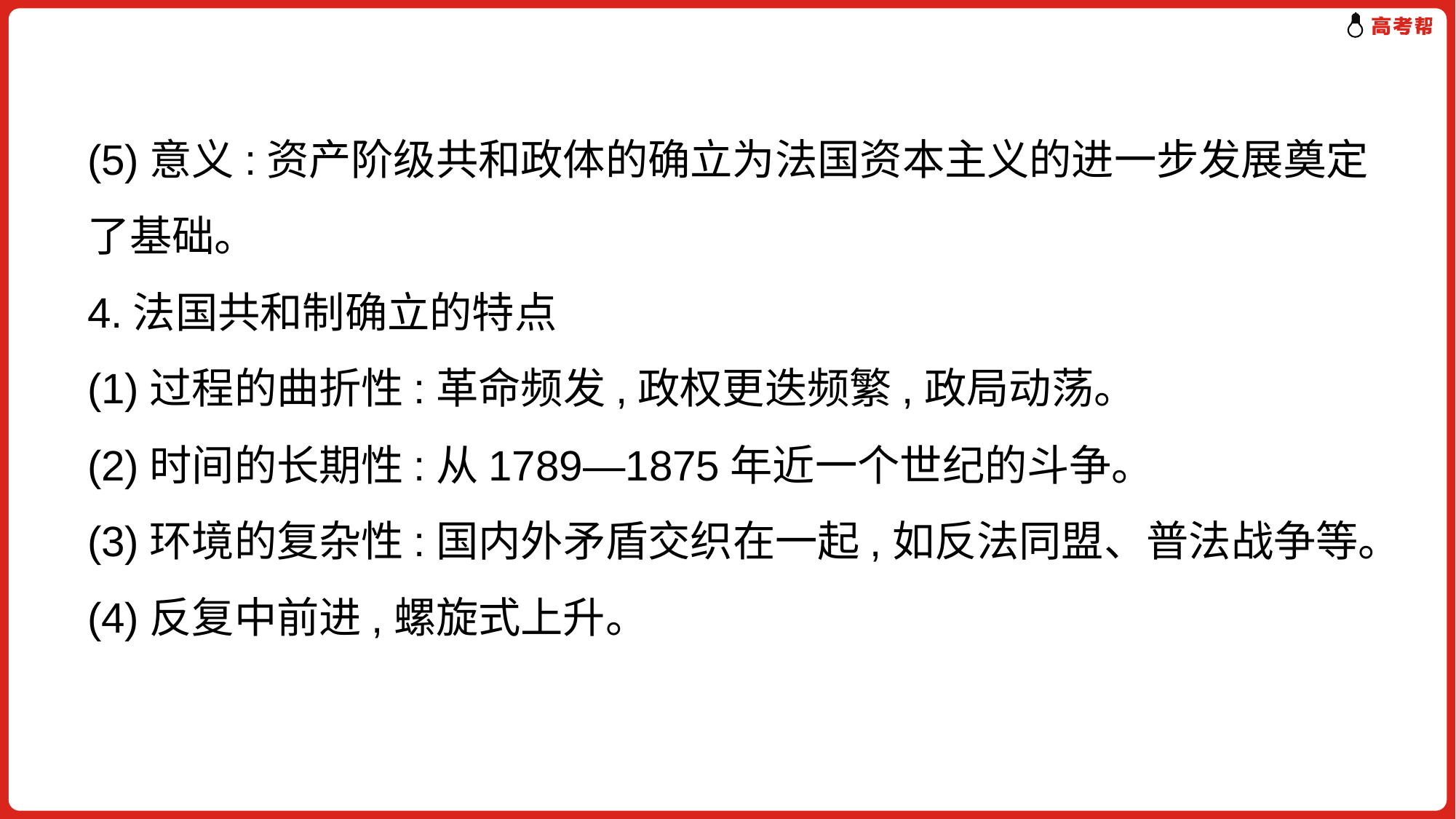

(5)意义:资产阶级共和政体的确立为法国资本主义的进一步发展奠定了基础。
4.法国共和制确立的特点
(1)过程的曲折性:革命频发,政权更迭频繁,政局动荡。
(2)时间的长期性:从1789—1875年近一个世纪的斗争。
(3)环境的复杂性:国内外矛盾交织在一起,如反法同盟、普法战争等。
(4)反复中前进,螺旋式上升。